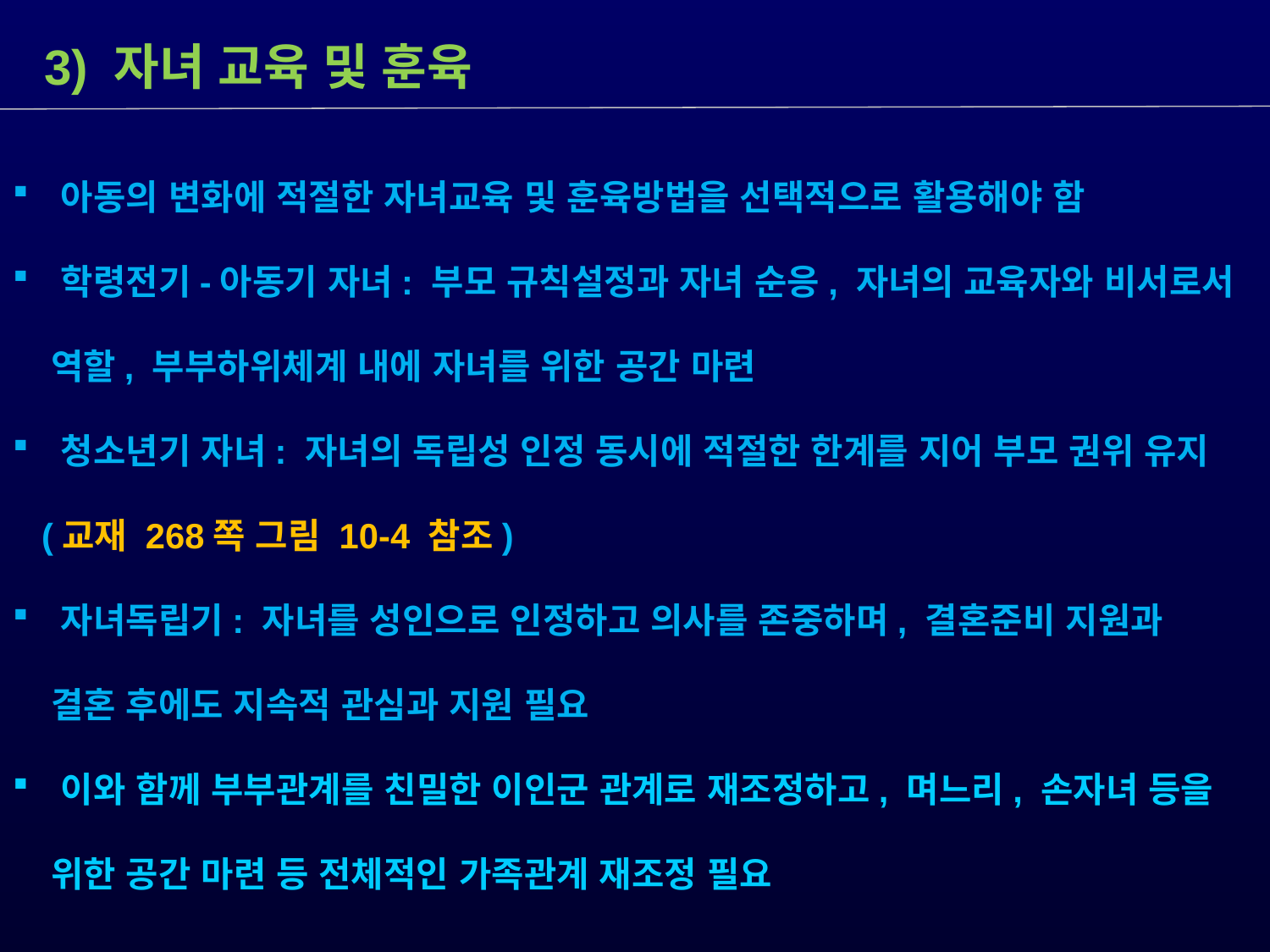

3) 자녀 교육 및 훈육

 아동의 변화에 적절한 자녀교육 및 훈육방법을 선택적으로 활용해야 함
 학령전기-아동기 자녀: 부모 규칙설정과 자녀 순응, 자녀의 교육자와 비서로서
   역할, 부부하위체계 내에 자녀를 위한 공간 마련
 청소년기 자녀: 자녀의 독립성 인정 동시에 적절한 한계를 지어 부모 권위 유지
   (교재 268쪽 그림 10-4 참조)
 자녀독립기: 자녀를 성인으로 인정하고 의사를 존중하며, 결혼준비 지원과
   결혼 후에도 지속적 관심과 지원 필요
 이와 함께 부부관계를 친밀한 이인군 관계로 재조정하고, 며느리, 손자녀 등을
   위한 공간 마련 등 전체적인 가족관계 재조정 필요